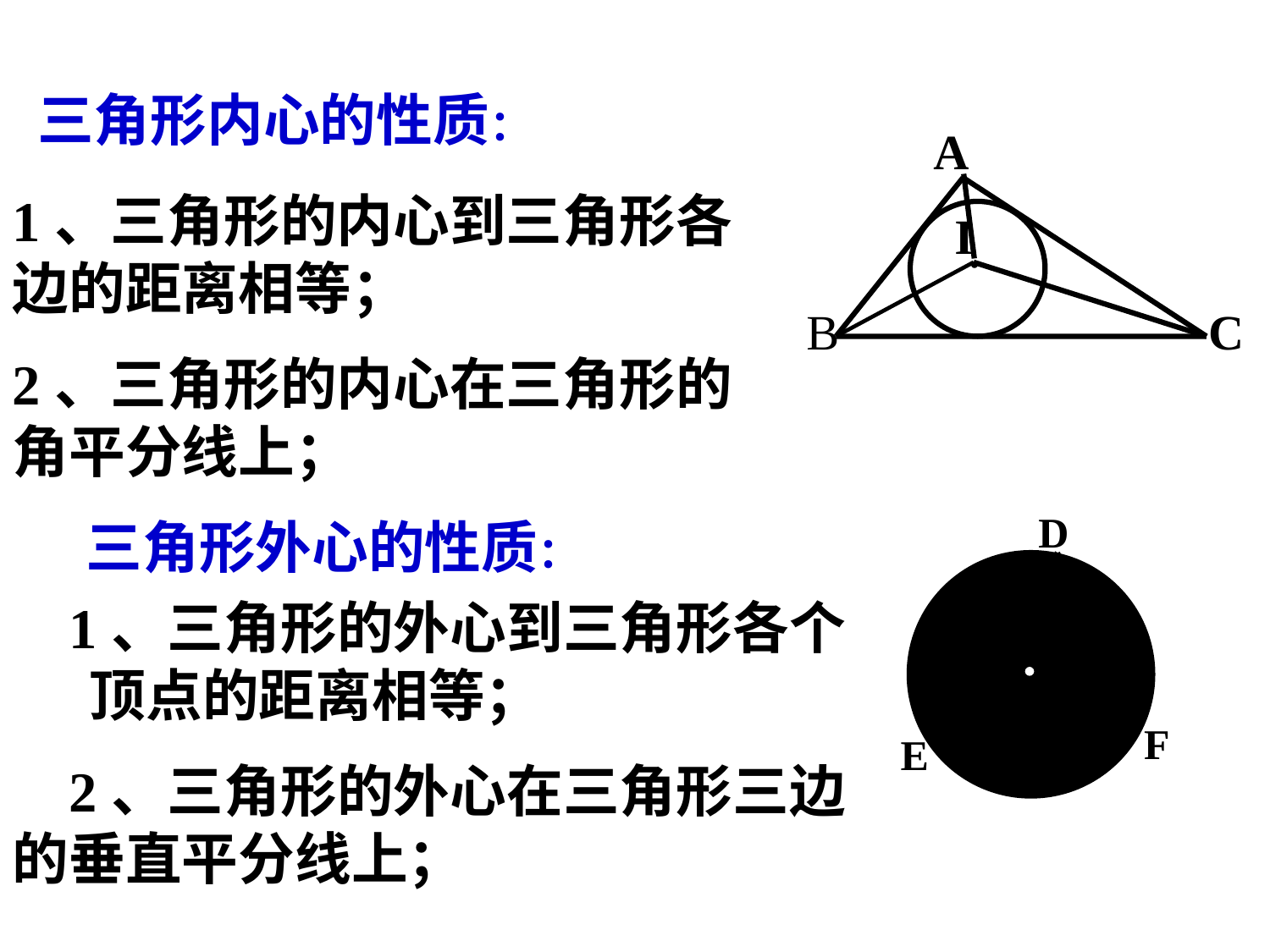

三角形内心的性质：

A

I

．

B
C

1、三角形的内心到三角形各边的距离相等；
2、三角形的内心在三角形的 角平分线上；

D

．
F
E
O

   三角形外心的性质：
    1、三角形的外心到三角形各个         顶点的距离相等；
    2、三角形的外心在三角形三边  的垂直平分线上；